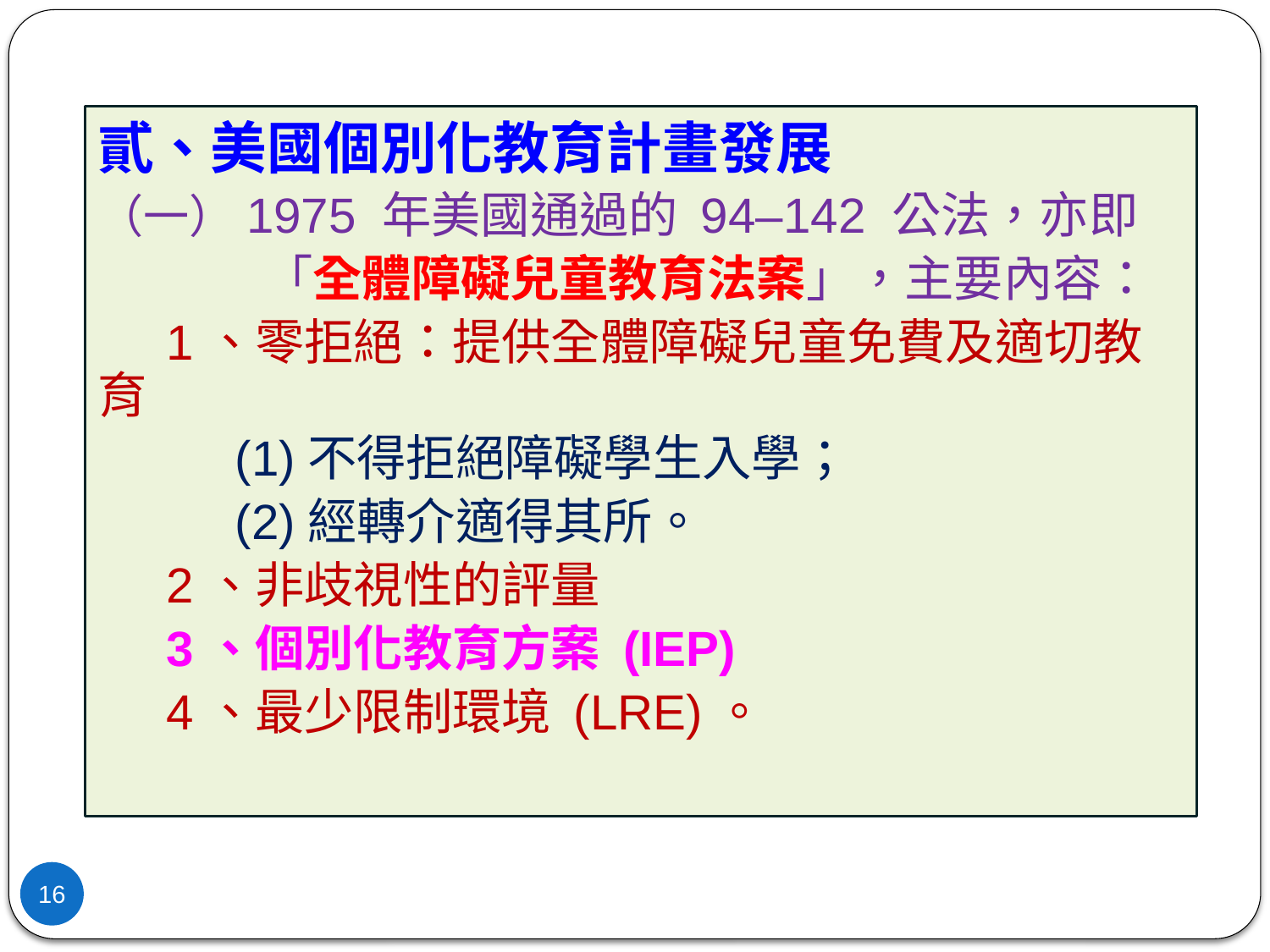

貳、美國個別化教育計畫發展
（一）1975 年美國通過的 94–142 公法，亦即
              「全體障礙兒童教育法案」，主要內容：
     1、零拒絕：提供全體障礙兒童免費及適切教育
          (1)不得拒絕障礙學生入學；
          (2)經轉介適得其所。
     2、非歧視性的評量
     3、個別化教育方案 (IEP)
     4、最少限制環境 (LRE)。
16